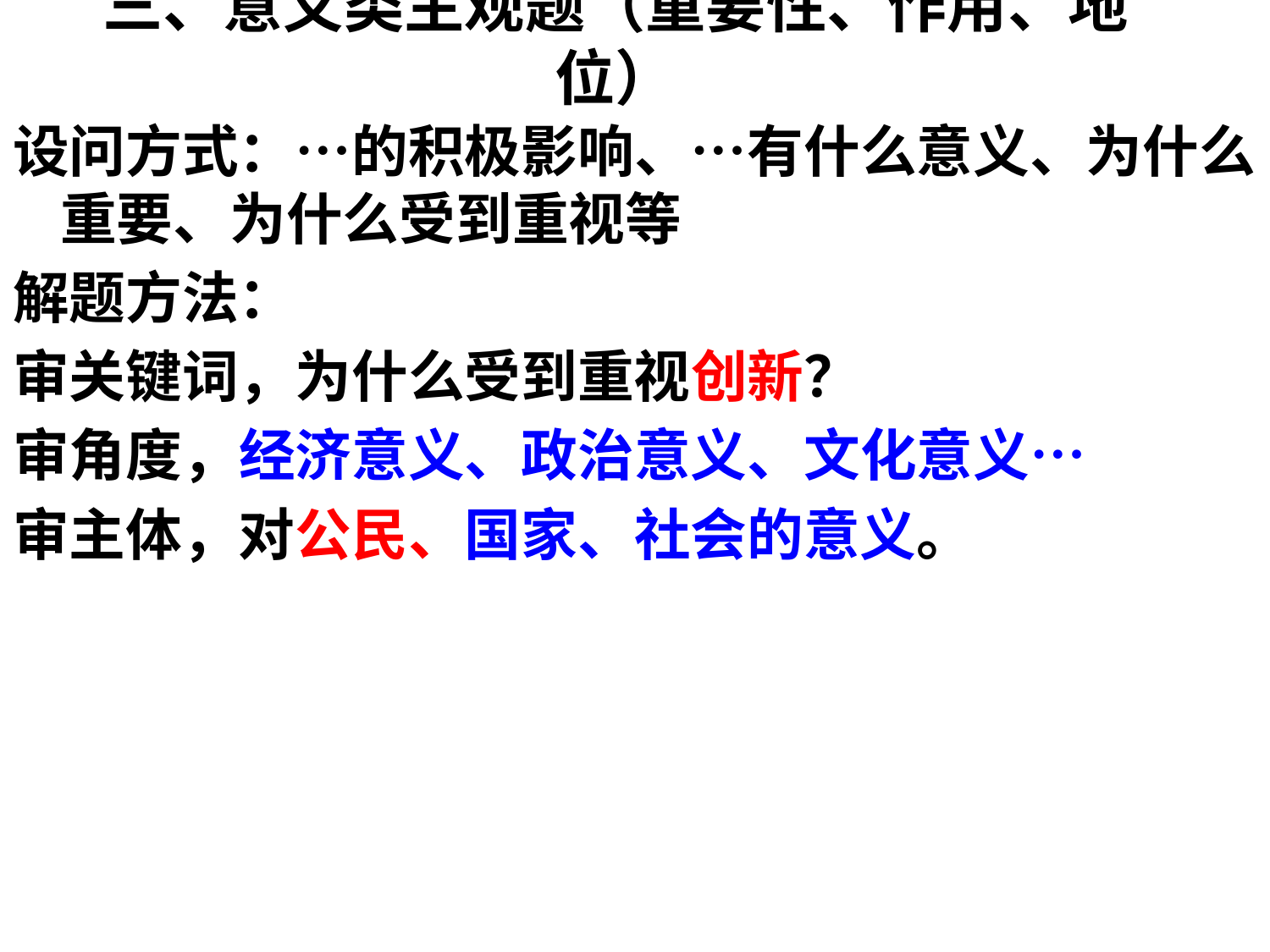

# 三、意义类主观题（重要性、作用、地位）
设问方式：…的积极影响、…有什么意义、为什么重要、为什么受到重视等
解题方法：
审关键词，为什么受到重视创新？
审角度，经济意义、政治意义、文化意义…
审主体，对公民、国家、社会的意义。